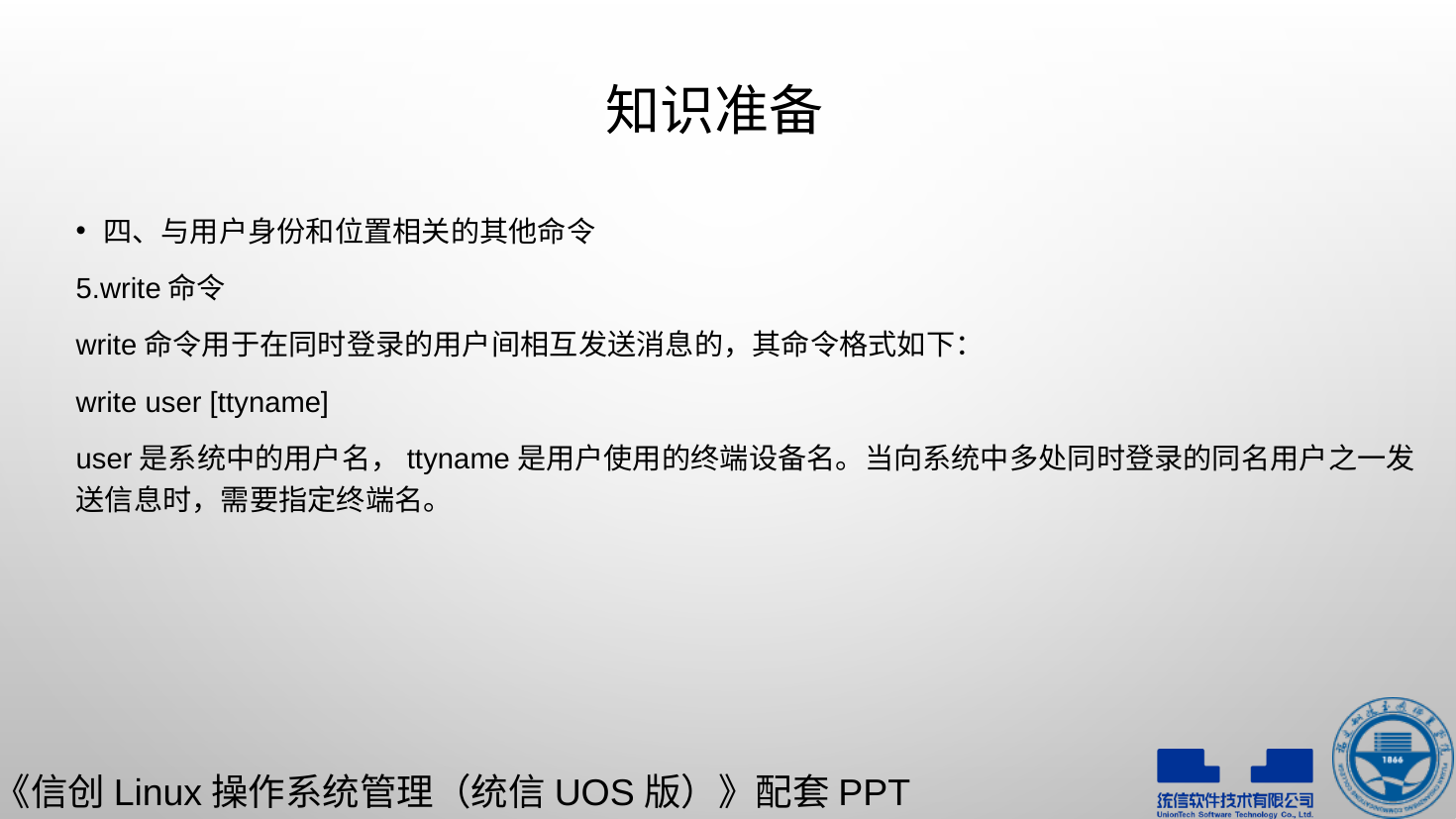

# 知识准备
四、与用户身份和位置相关的其他命令
5.write命令
write命令用于在同时登录的用户间相互发送消息的，其命令格式如下：
write user [ttyname]
user是系统中的用户名，ttyname是用户使用的终端设备名。当向系统中多处同时登录的同名用户之一发送信息时，需要指定终端名。